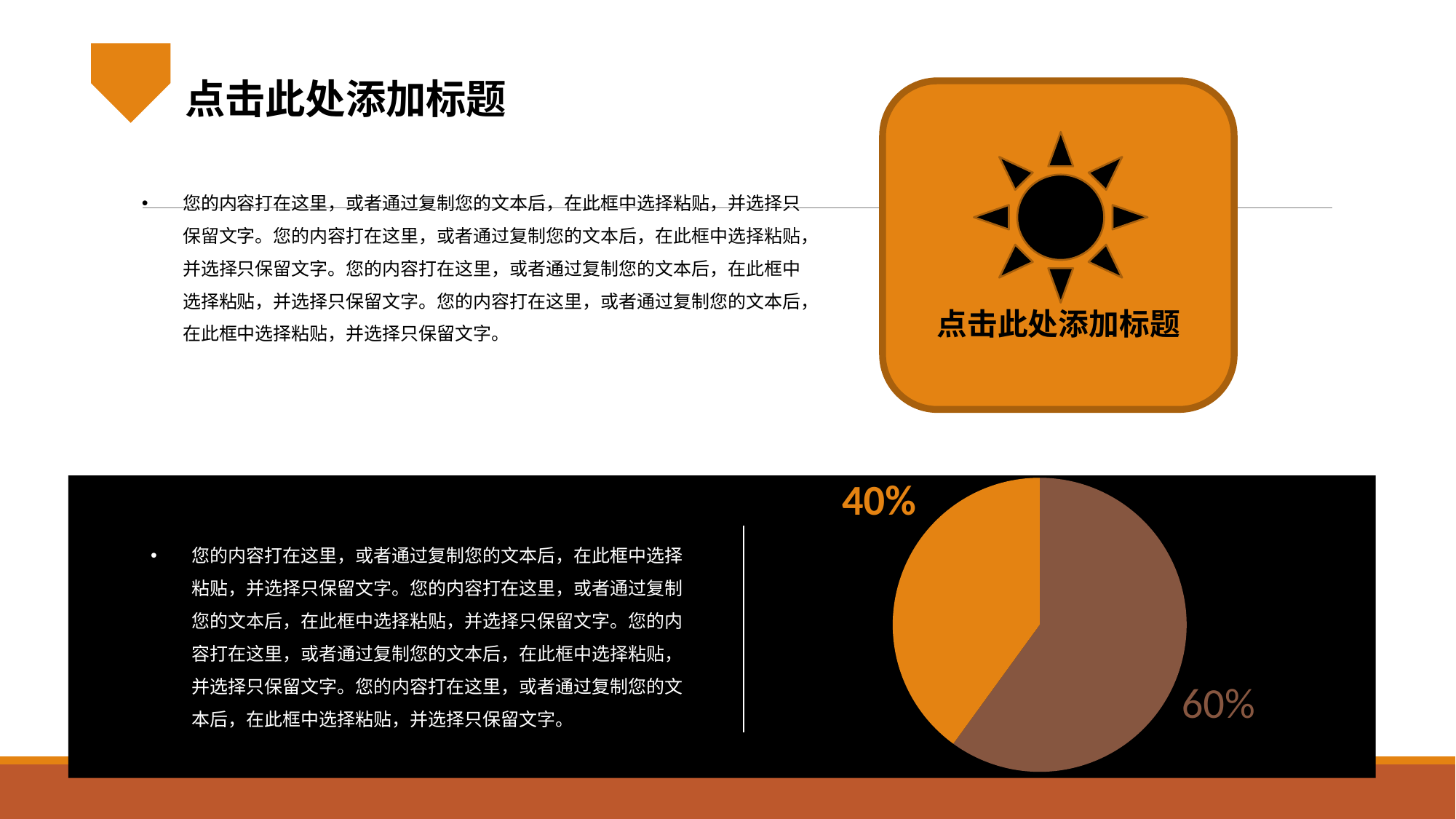

点击此处添加标题

您的内容打在这里，或者通过复制您的文本后，在此框中选择粘贴，并选择只保留文字。您的内容打在这里，或者通过复制您的文本后，在此框中选择粘贴，并选择只保留文字。您的内容打在这里，或者通过复制您的文本后，在此框中选择粘贴，并选择只保留文字。您的内容打在这里，或者通过复制您的文本后，在此框中选择粘贴，并选择只保留文字。

点击此处添加标题

### Chart

| Category | 销售额 |
|---|---|
| A | 0.6 |
| B | 0.4 |
您的内容打在这里，或者通过复制您的文本后，在此框中选择粘贴，并选择只保留文字。您的内容打在这里，或者通过复制您的文本后，在此框中选择粘贴，并选择只保留文字。您的内容打在这里，或者通过复制您的文本后，在此框中选择粘贴，并选择只保留文字。您的内容打在这里，或者通过复制您的文本后，在此框中选择粘贴，并选择只保留文字。